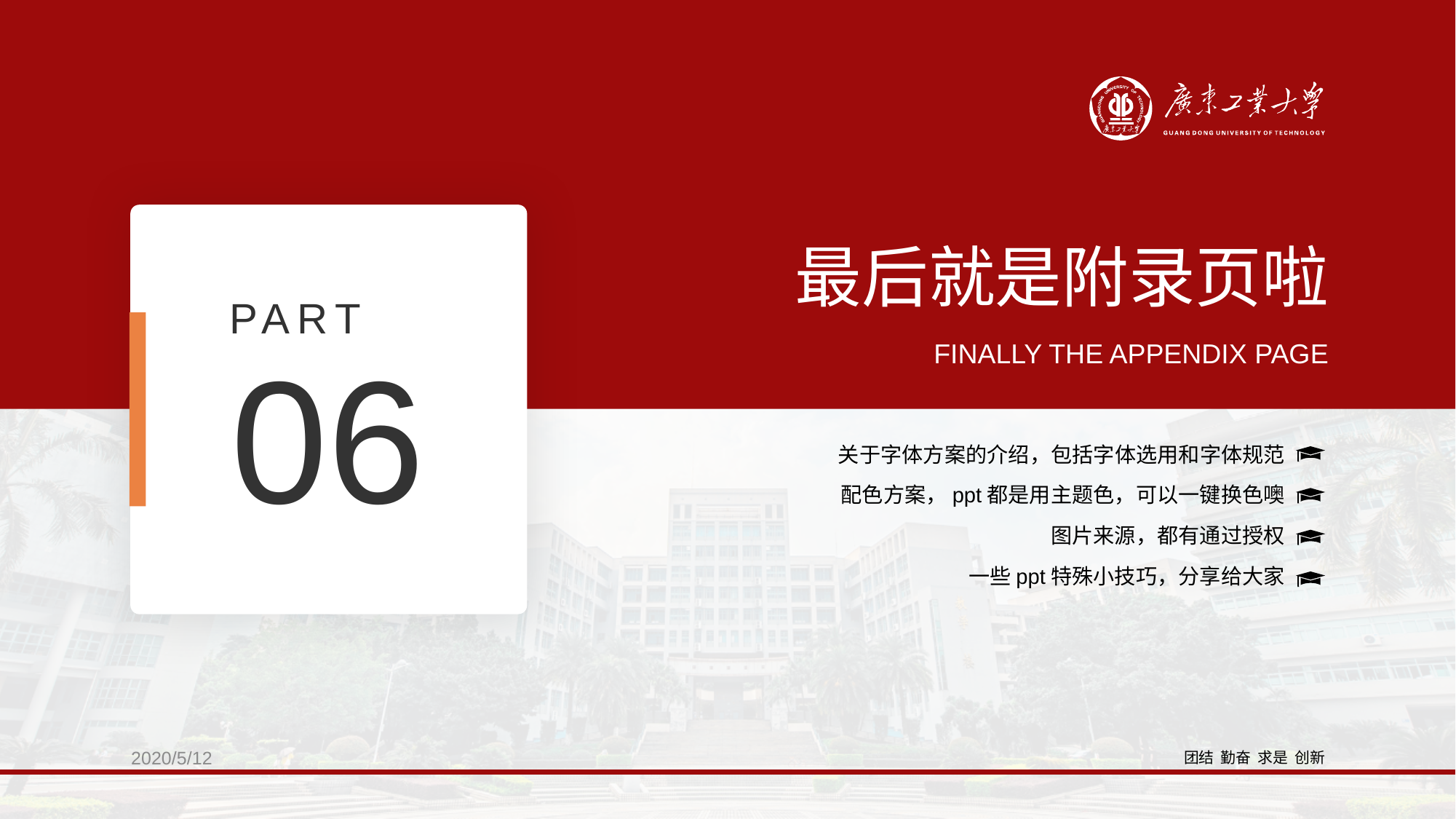

最后就是附录页啦
PART
FINALLY THE APPENDIX PAGE
06
关于字体方案的介绍，包括字体选用和字体规范
配色方案，ppt都是用主题色，可以一键换色噢
图片来源，都有通过授权
一些ppt特殊小技巧，分享给大家